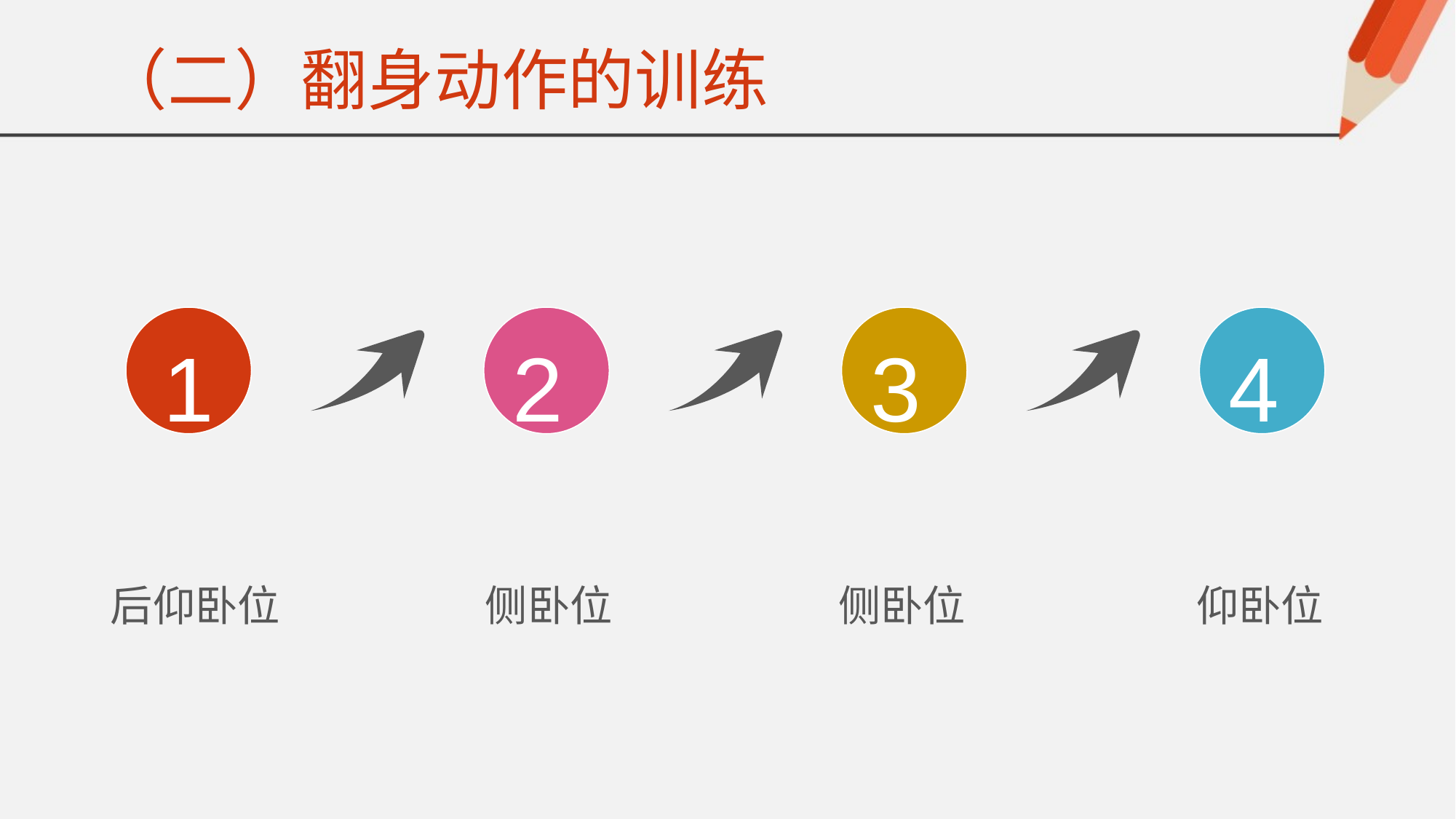

# （二）翻身动作的训练
1
2
3
4

后仰卧位
侧卧位
侧卧位
仰卧位